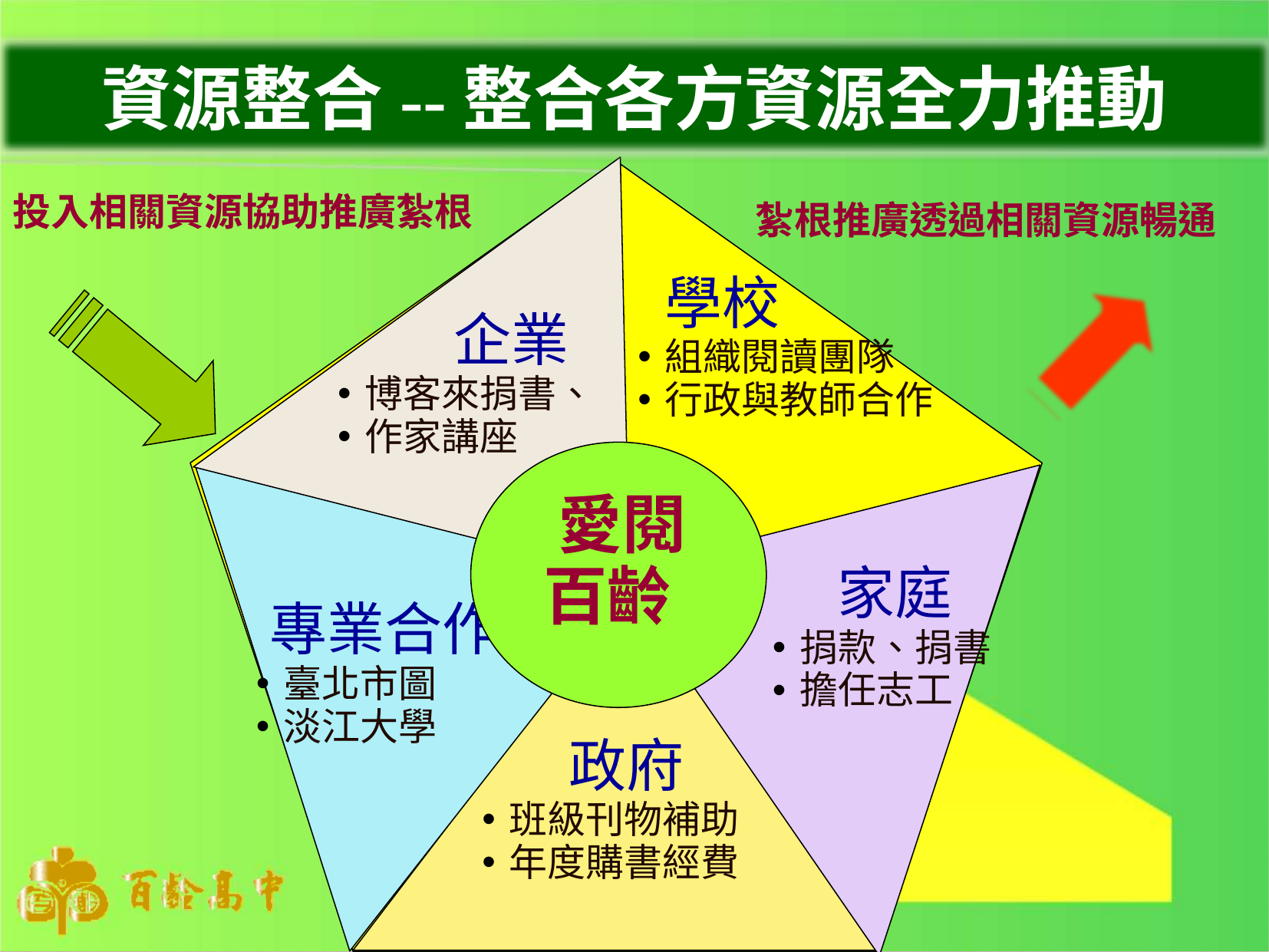

#
資源整合--整合各方資源全力推動

 學校
組織閱讀團隊
行政與教師合作

        企業
博客來捐書、
作家講座

 愛閱
百齡

    家庭
捐款、捐書
擔任志工

專業合作
臺北市圖
淡江大學

政府
班級刊物補助
年度購書經費

投入相關資源協助推廣紮根
紮根推廣透過相關資源暢通